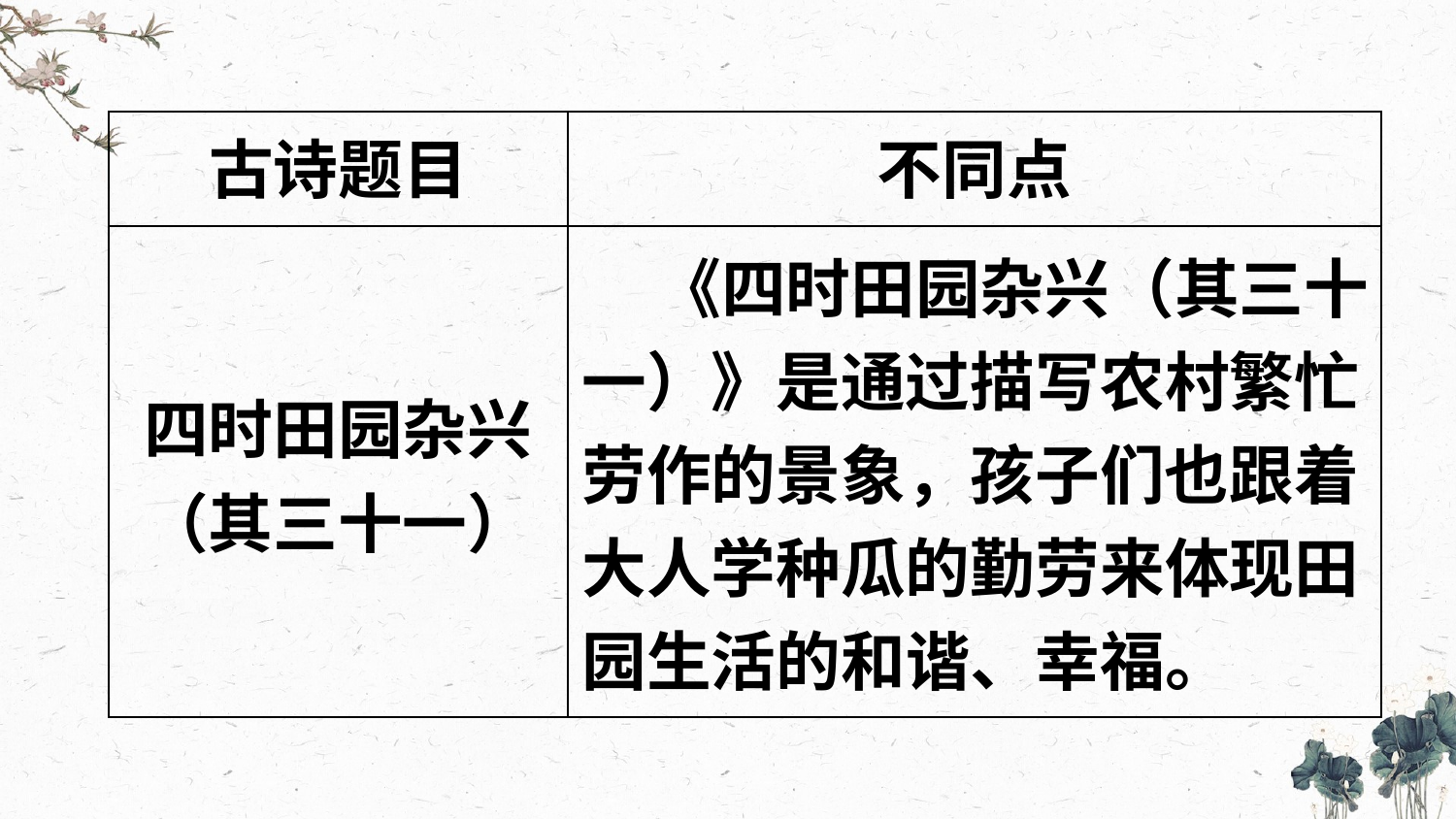

| 古诗题目 | 不同点 |
| --- | --- |
| 四时田园杂兴（其三十一） |  |
    《四时田园杂兴（其三十一）》是通过描写农村繁忙劳作的景象，孩子们也跟着大人学种瓜的勤劳来体现田园生活的和谐、幸福。